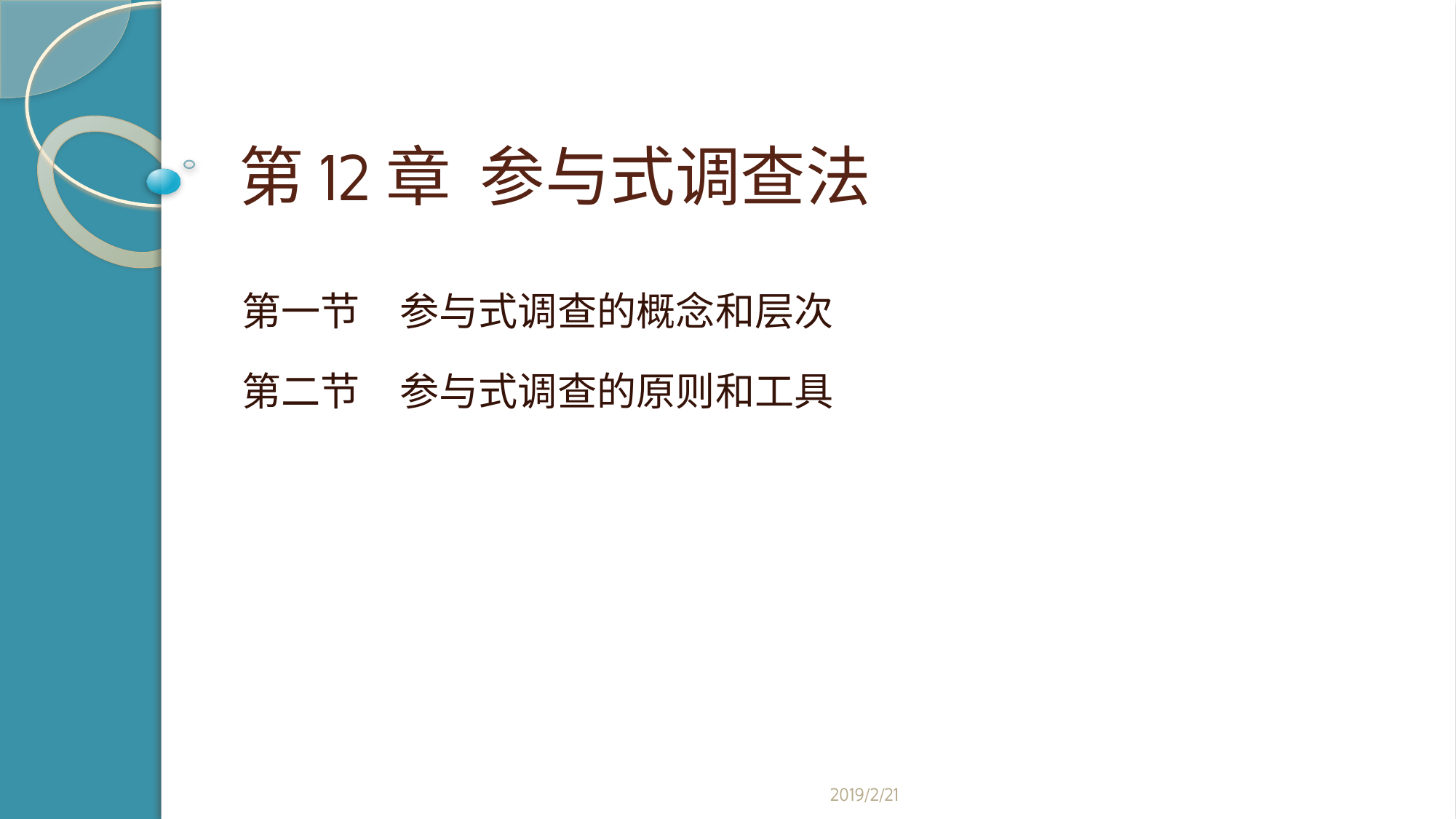

# 第12章  参与式调查法
第一节　参与式调查的概念和层次
第二节　参与式调查的原则和工具
2019/2/21